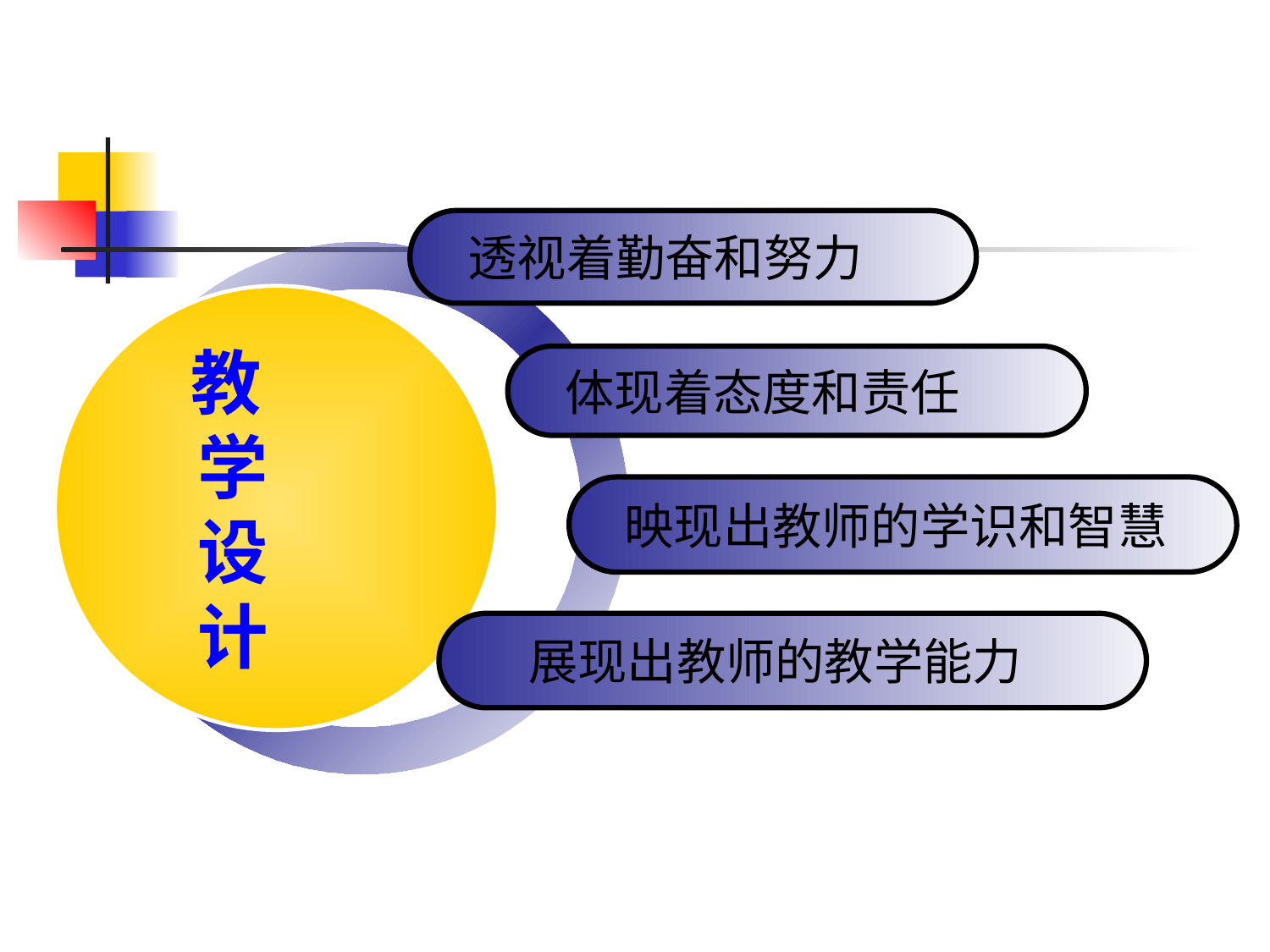

透视着勤奋和努力

   教
   学
   设
   计
   体现着态度和责任
  映现出教师的学识和智慧
       展现出教师的教学能力